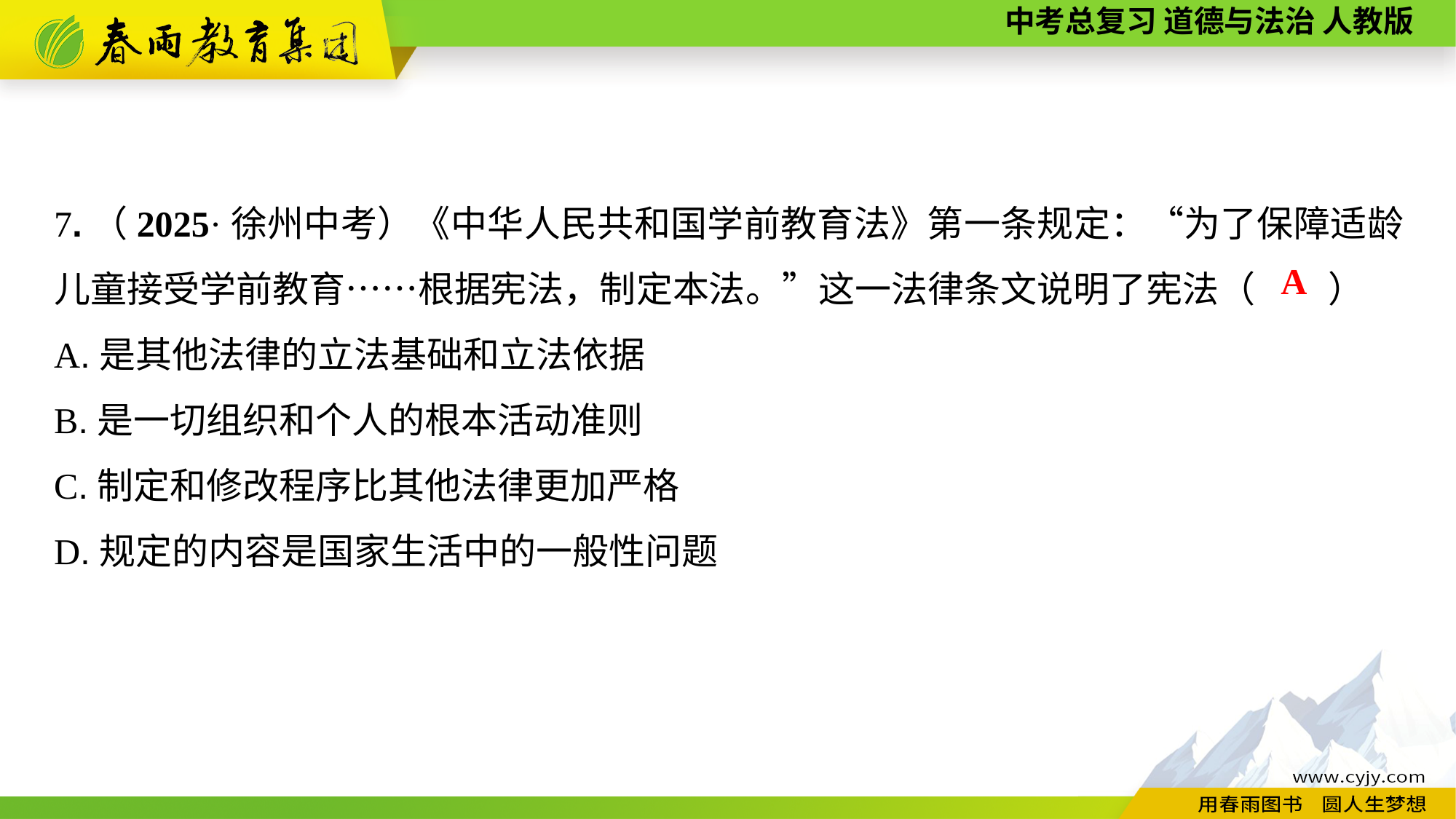

7.（2025·徐州中考）《中华人民共和国学前教育法》第一条规定：“为了保障适龄儿童接受学前教育……根据宪法，制定本法。”这一法律条文说明了宪法（　　）
A.是其他法律的立法基础和立法依据
B.是一切组织和个人的根本活动准则
C.制定和修改程序比其他法律更加严格
D.规定的内容是国家生活中的一般性问题
A